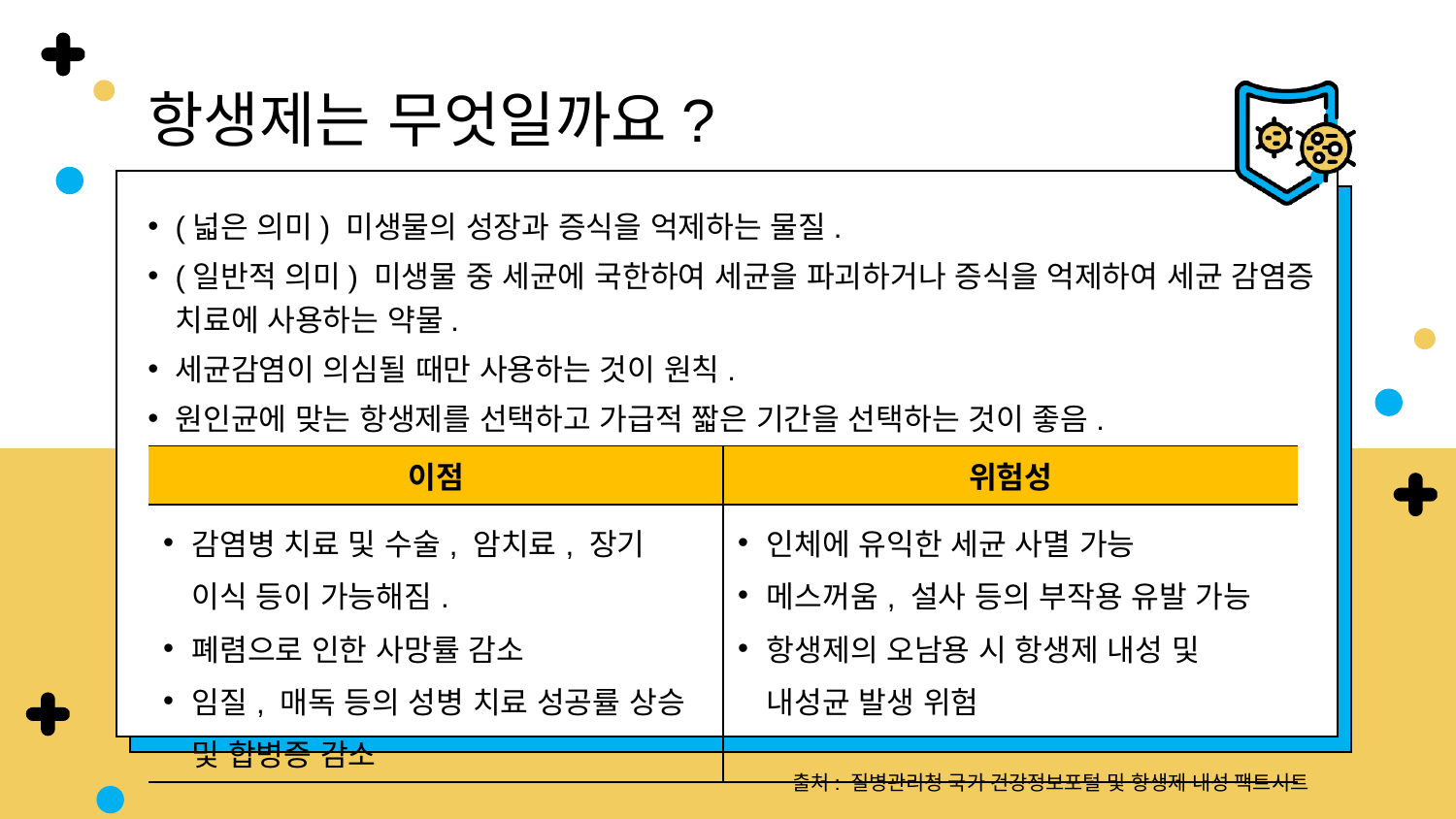

항생제는 무엇일까요?
(넓은 의미) 미생물의 성장과 증식을 억제하는 물질.
(일반적 의미) 미생물 중 세균에 국한하여 세균을 파괴하거나 증식을 억제하여 세균 감염증 치료에 사용하는 약물.
세균감염이 의심될 때만 사용하는 것이 원칙.
원인균에 맞는 항생제를 선택하고 가급적 짧은 기간을 선택하는 것이 좋음.
| 이점 | 위험성 |
| --- | --- |
| 감염병 치료 및 수술, 암치료, 장기 이식 등이 가능해짐. 폐렴으로 인한 사망률 감소 임질, 매독 등의 성병 치료 성공률 상승 및 합병증 감소 | 인체에 유익한 세균 사멸 가능 메스꺼움, 설사 등의 부작용 유발 가능 항생제의 오남용 시 항생제 내성 및 내성균 발생 위험 |
출처: 질병관리청 국가 건강정보포털 및 항생제 내성 팩트시트